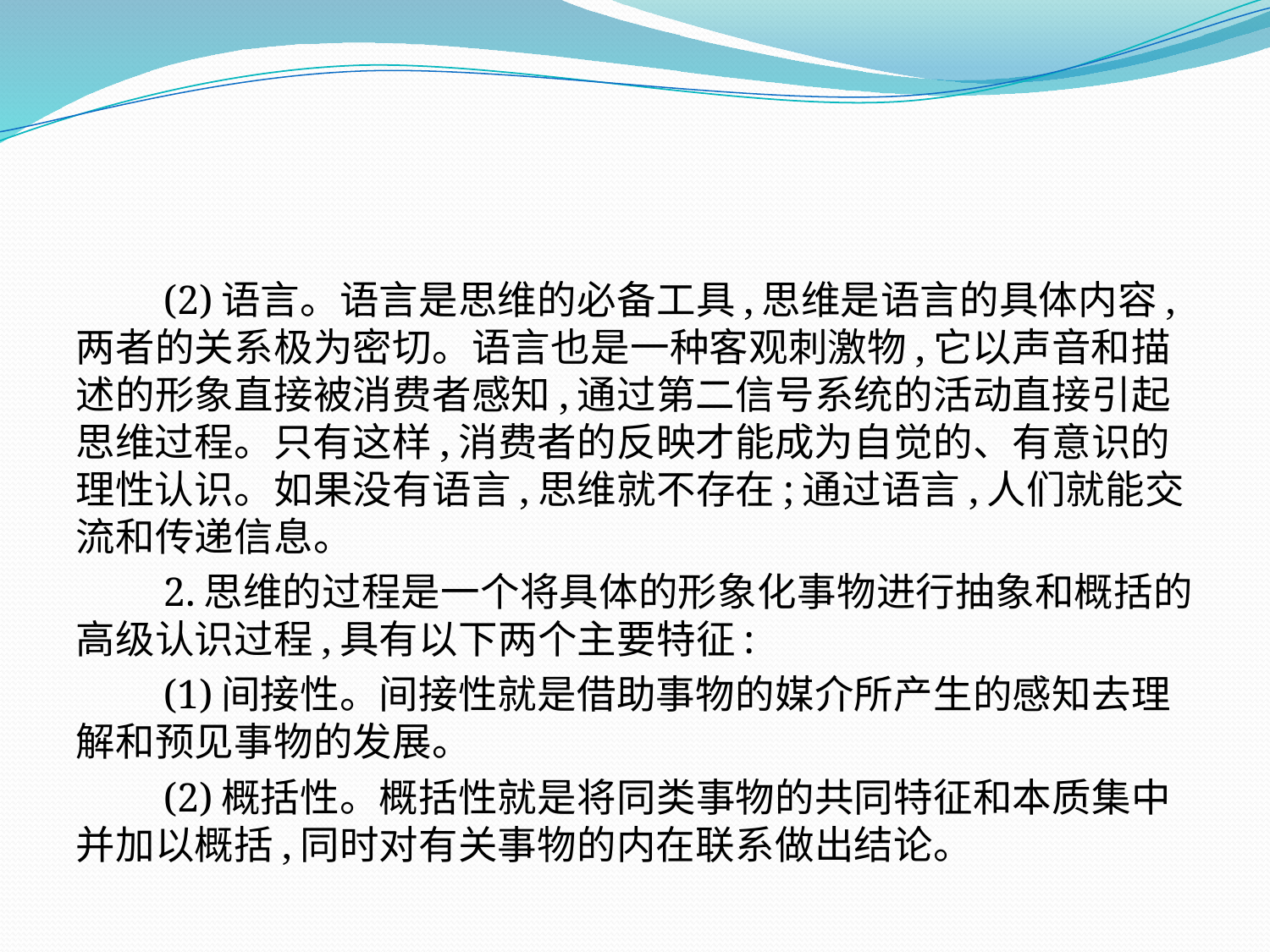

(2)语言。语言是思维的必备工具,思维是语言的具体内容,两者的关系极为密切。语言也是一种客观刺激物,它以声音和描述的形象直接被消费者感知,通过第二信号系统的活动直接引起思维过程。只有这样,消费者的反映才能成为自觉的、有意识的理性认识。如果没有语言,思维就不存在;通过语言,人们就能交流和传递信息。
　　2.思维的过程是一个将具体的形象化事物进行抽象和概括的高级认识过程,具有以下两个主要特征:
　　(1)间接性。间接性就是借助事物的媒介所产生的感知去理解和预见事物的发展。
　　(2)概括性。概括性就是将同类事物的共同特征和本质集中并加以概括,同时对有关事物的内在联系做出结论。